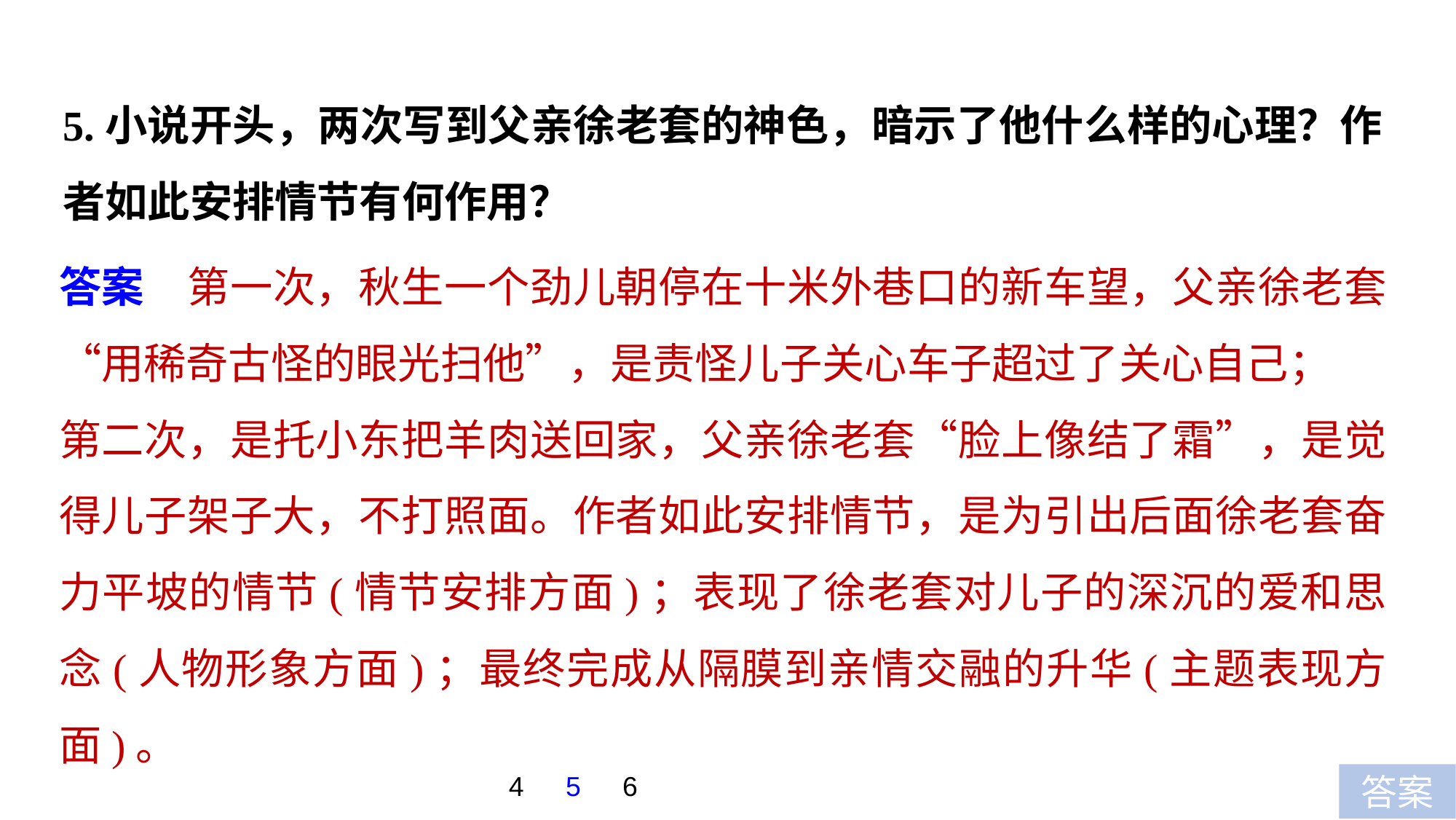

5.小说开头，两次写到父亲徐老套的神色，暗示了他什么样的心理？作者如此安排情节有何作用？
答案　第一次，秋生一个劲儿朝停在十米外巷口的新车望，父亲徐老套“用稀奇古怪的眼光扫他”，是责怪儿子关心车子超过了关心自己；
第二次，是托小东把羊肉送回家，父亲徐老套“脸上像结了霜”，是觉得儿子架子大，不打照面。作者如此安排情节，是为引出后面徐老套奋力平坡的情节(情节安排方面)；表现了徐老套对儿子的深沉的爱和思念(人物形象方面)；最终完成从隔膜到亲情交融的升华(主题表现方面)。
4
5
6
答案